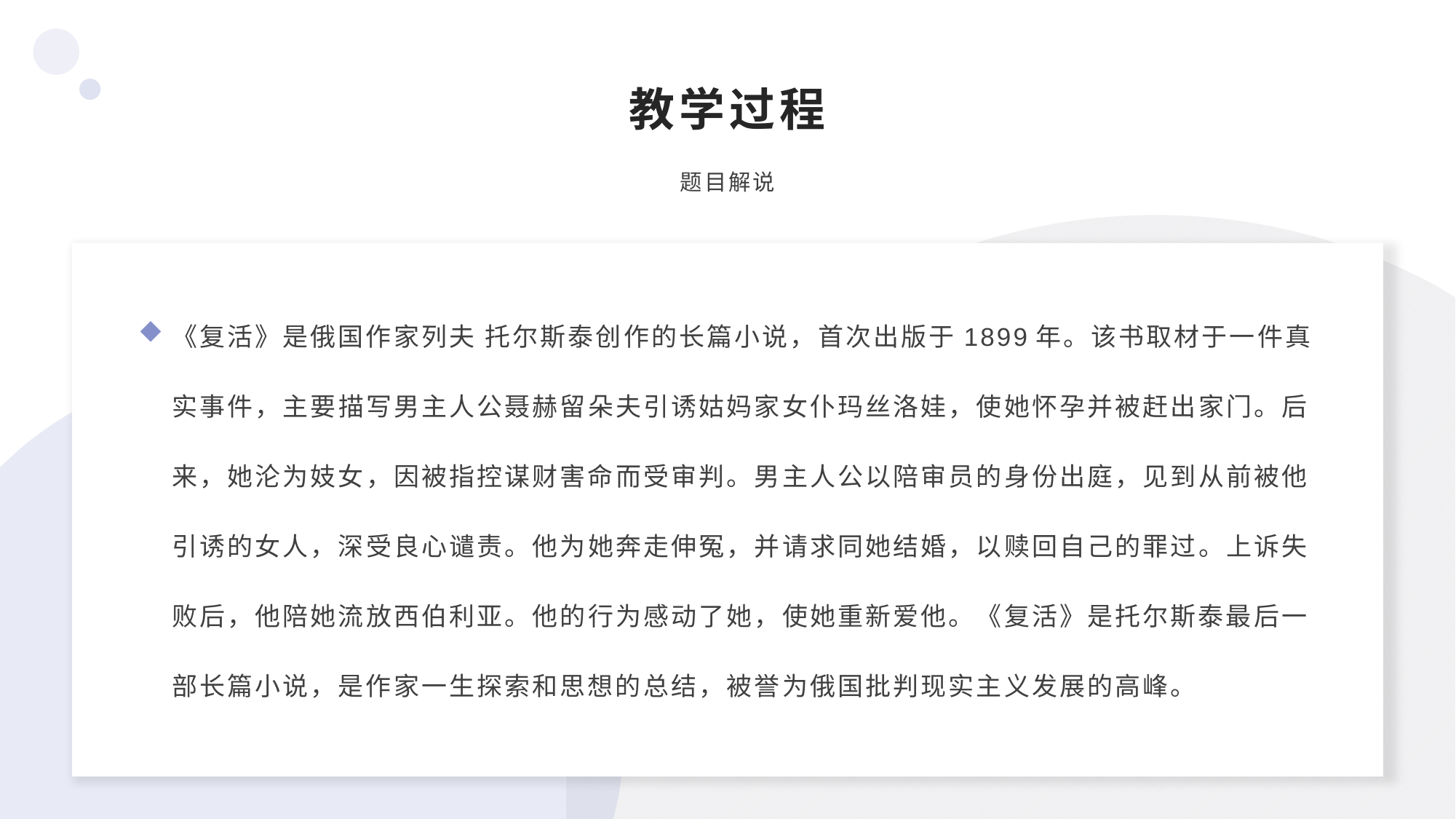

教学过程

题目解说

《复活》是俄国作家列夫 托尔斯泰创作的长篇小说，首次出版于1899年。该书取材于一件真实事件，主要描写男主人公聂赫留朵夫引诱姑妈家女仆玛丝洛娃，使她怀孕并被赶出家门。后来，她沦为妓女，因被指控谋财害命而受审判。男主人公以陪审员的身份出庭，见到从前被他引诱的女人，深受良心谴责。他为她奔走伸冤，并请求同她结婚，以赎回自己的罪过。上诉失败后，他陪她流放西伯利亚。他的行为感动了她，使她重新爱他。《复活》是托尔斯泰最后一部长篇小说，是作家一生探索和思想的总结，被誉为俄国批判现实主义发展的高峰。